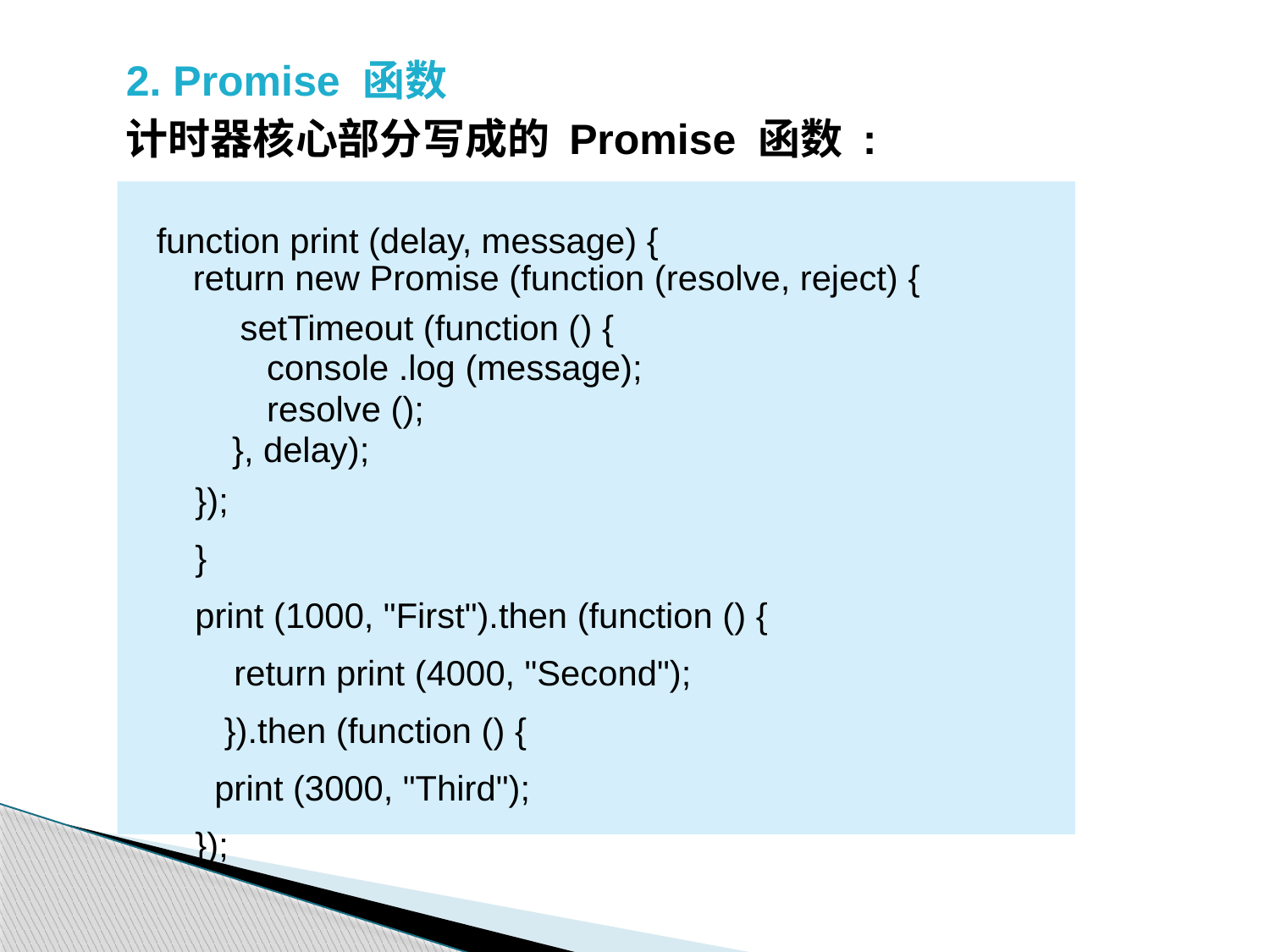

2. Promise 函数
计时器核心部分写成的 Promise 函数 :

function print (delay, message) {

return new Promise (function (resolve, reject) {

 setTimeout (function () {

console .log (message);

resolve ();

}, delay);

});

}

print (1000, "First").then (function () {

    return print (4000, "Second");

   }).then (function () {

  print (3000, "Third");

});